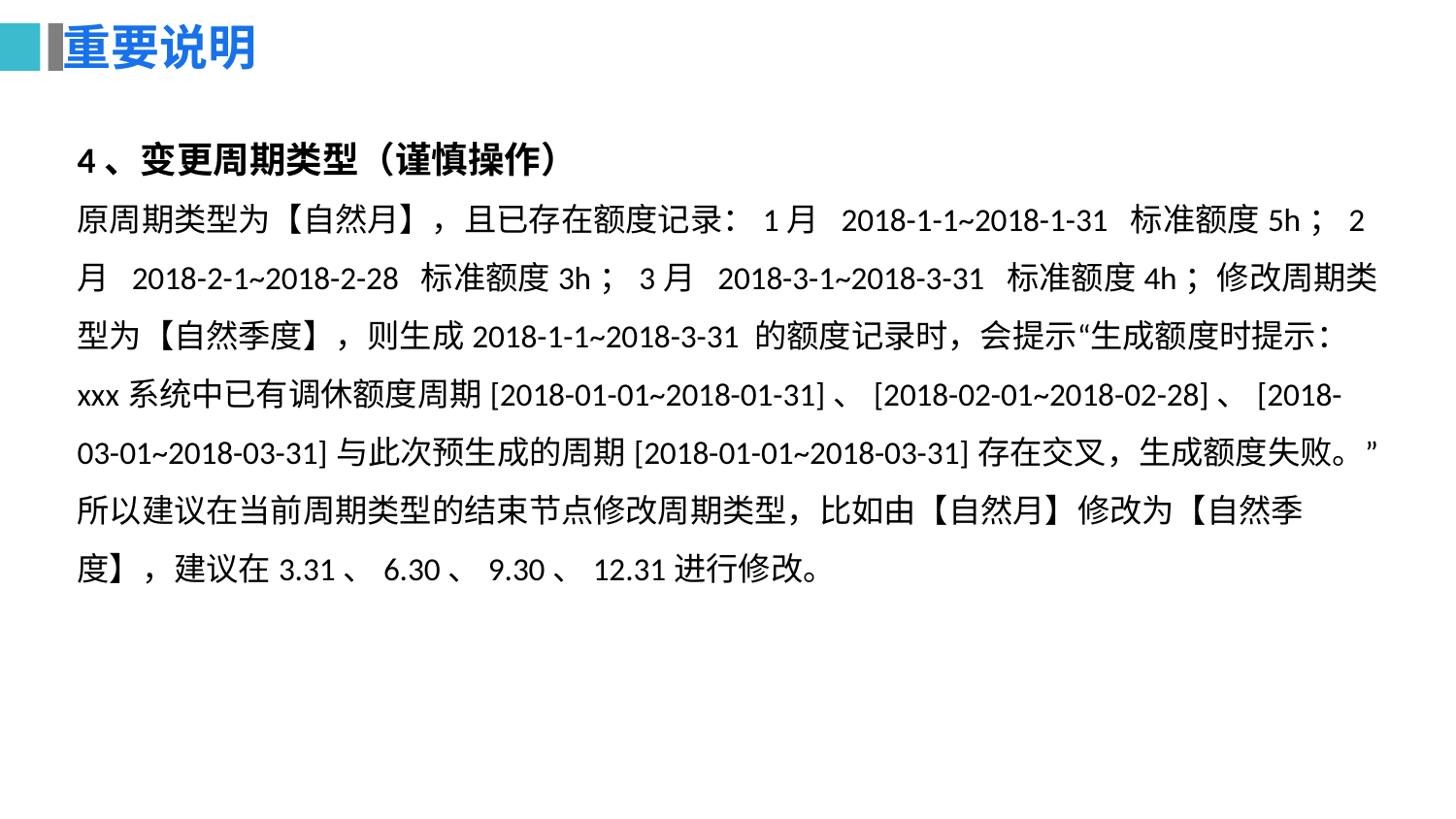

# 重要说明

4、变更周期类型（谨慎操作）
原周期类型为【自然月】，且已存在额度记录：1月  2018-1-1~2018-1-31  标准额度5h；2月  2018-2-1~2018-2-28  标准额度3h；3月  2018-3-1~2018-3-31  标准额度4h；修改周期类型为【自然季度】，则生成2018-1-1~2018-3-31 的额度记录时，会提示“生成额度时提示：xxx系统中已有调休额度周期[2018-01-01~2018-01-31]、[2018-02-01~2018-02-28]、[2018-03-01~2018-03-31]与此次预生成的周期[2018-01-01~2018-03-31]存在交叉，生成额度失败。”所以建议在当前周期类型的结束节点修改周期类型，比如由【自然月】修改为【自然季度】，建议在3.31、6.30、9.30、12.31进行修改。